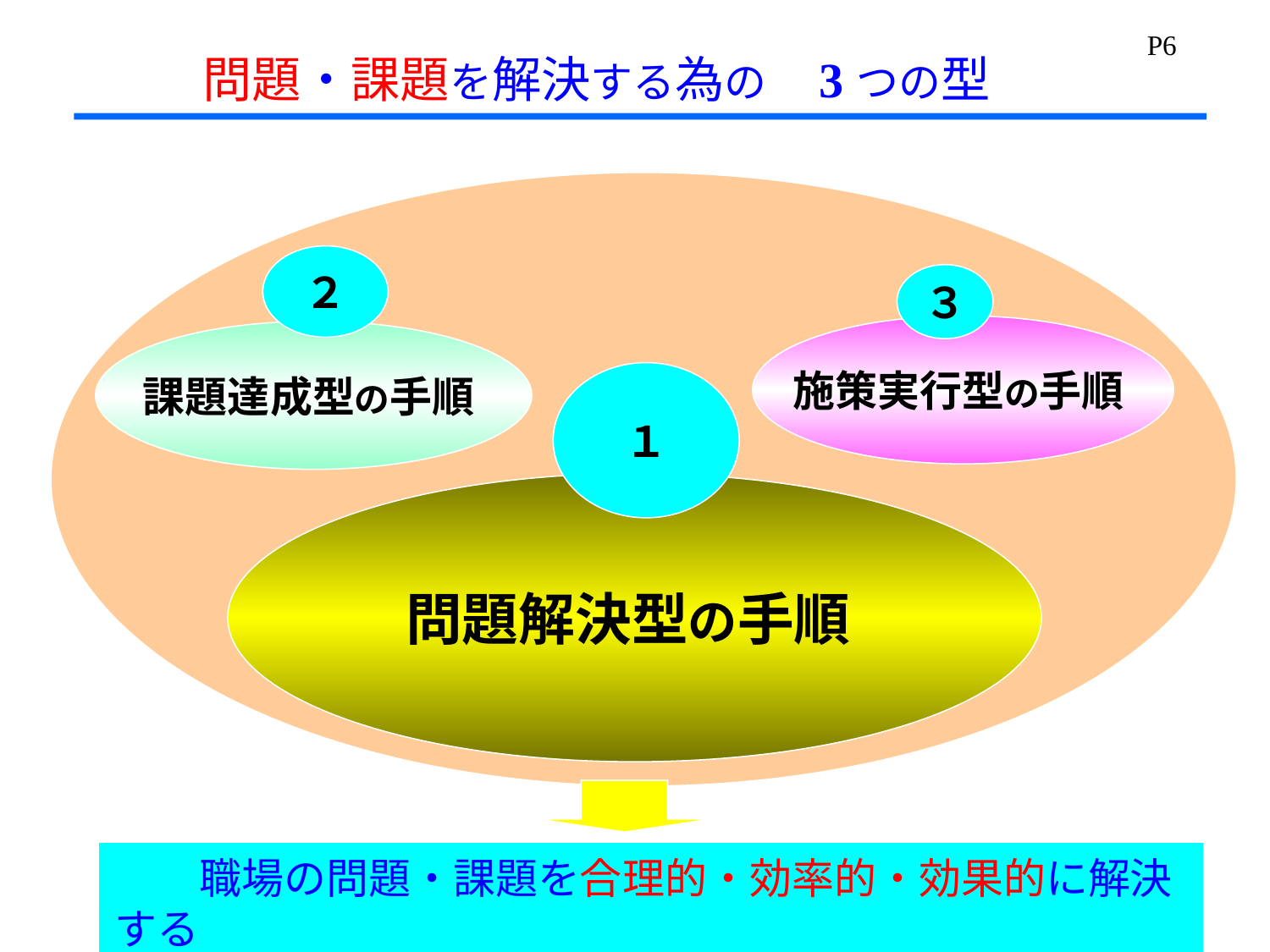

P6
問題・課題を解決する為の　3つの型

２
課題達成型の手順
３
施策実行型の手順
１
問題解決型の手順

　　職場の問題・課題を合理的・効率的・効果的に解決する